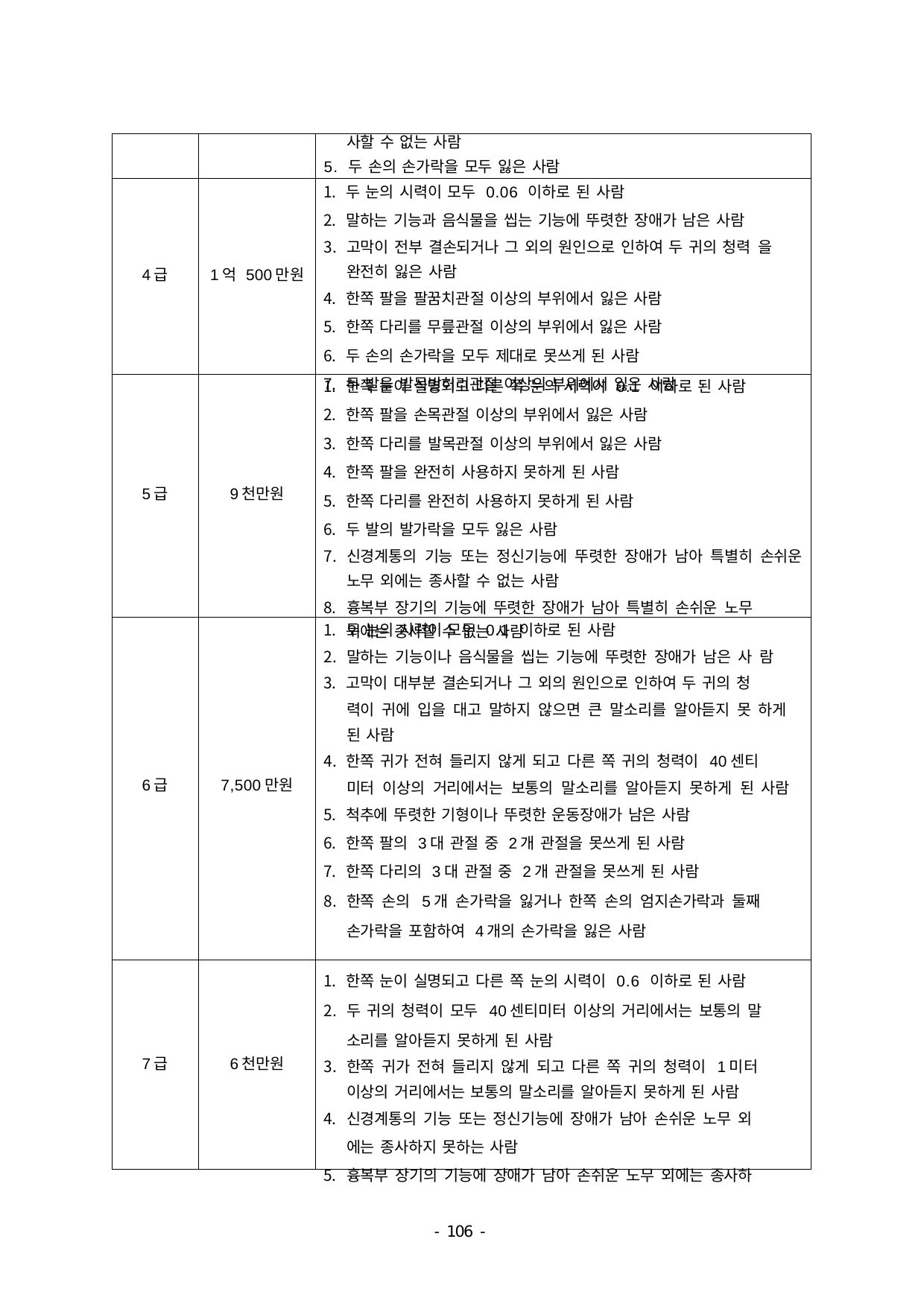

|  |  | 사할 수 없는 사람 5. 두 손의 손가락을 모두 잃은 사람 |
| --- | --- | --- |
| 4급 | 1억 500만원 | 두 눈의 시력이 모두 0.06 이하로 된 사람 말하는 기능과 음식물을 씹는 기능에 뚜렷한 장애가 남은 사람 고막이 전부 결손되거나 그 외의 원인으로 인하여 두 귀의 청력 을 완전히 잃은 사람 한쪽 팔을 팔꿈치관절 이상의 부위에서 잃은 사람 한쪽 다리를 무릎관절 이상의 부위에서 잃은 사람 두 손의 손가락을 모두 제대로 못쓰게 된 사람 두 발을 발목발허리관절 이상의 부위에서 잃은 사람 |
| 5급 | 9천만원 | 한쪽 눈이 실명되고 다른 쪽 눈의 시력이 0.1 이하로 된 사람 한쪽 팔을 손목관절 이상의 부위에서 잃은 사람 한쪽 다리를 발목관절 이상의 부위에서 잃은 사람 한쪽 팔을 완전히 사용하지 못하게 된 사람 한쪽 다리를 완전히 사용하지 못하게 된 사람 두 발의 발가락을 모두 잃은 사람 신경계통의 기능 또는 정신기능에 뚜렷한 장애가 남아 특별히 손쉬운 노무 외에는 종사할 수 없는 사람 흉복부 장기의 기능에 뚜렷한 장애가 남아 특별히 손쉬운 노무 외에는 종사할 수 없는 사람 |
| 6급 | 7,500만원 | 두 눈의 시력이 모두 0.1 이하로 된 사람 말하는 기능이나 음식물을 씹는 기능에 뚜렷한 장애가 남은 사 람 고막이 대부분 결손되거나 그 외의 원인으로 인하여 두 귀의 청 력이 귀에 입을 대고 말하지 않으면 큰 말소리를 알아듣지 못 하게 된 사람 한쪽 귀가 전혀 들리지 않게 되고 다른 쪽 귀의 청력이 40센티 미터 이상의 거리에서는 보통의 말소리를 알아듣지 못하게 된 사람 척추에 뚜렷한 기형이나 뚜렷한 운동장애가 남은 사람 한쪽 팔의 3대 관절 중 2개 관절을 못쓰게 된 사람 한쪽 다리의 3대 관절 중 2개 관절을 못쓰게 된 사람 한쪽 손의 5개 손가락을 잃거나 한쪽 손의 엄지손가락과 둘째 손가락을 포함하여 4개의 손가락을 잃은 사람 |
| 7급 | 6천만원 | 한쪽 눈이 실명되고 다른 쪽 눈의 시력이 0.6 이하로 된 사람 두 귀의 청력이 모두 40센티미터 이상의 거리에서는 보통의 말 소리를 알아듣지 못하게 된 사람 한쪽 귀가 전혀 들리지 않게 되고 다른 쪽 귀의 청력이 1미터 이상의 거리에서는 보통의 말소리를 알아듣지 못하게 된 사람 신경계통의 기능 또는 정신기능에 장애가 남아 손쉬운 노무 외 에는 종사하지 못하는 사람 흉복부 장기의 기능에 장애가 남아 손쉬운 노무 외에는 종사하 |
- 106 -